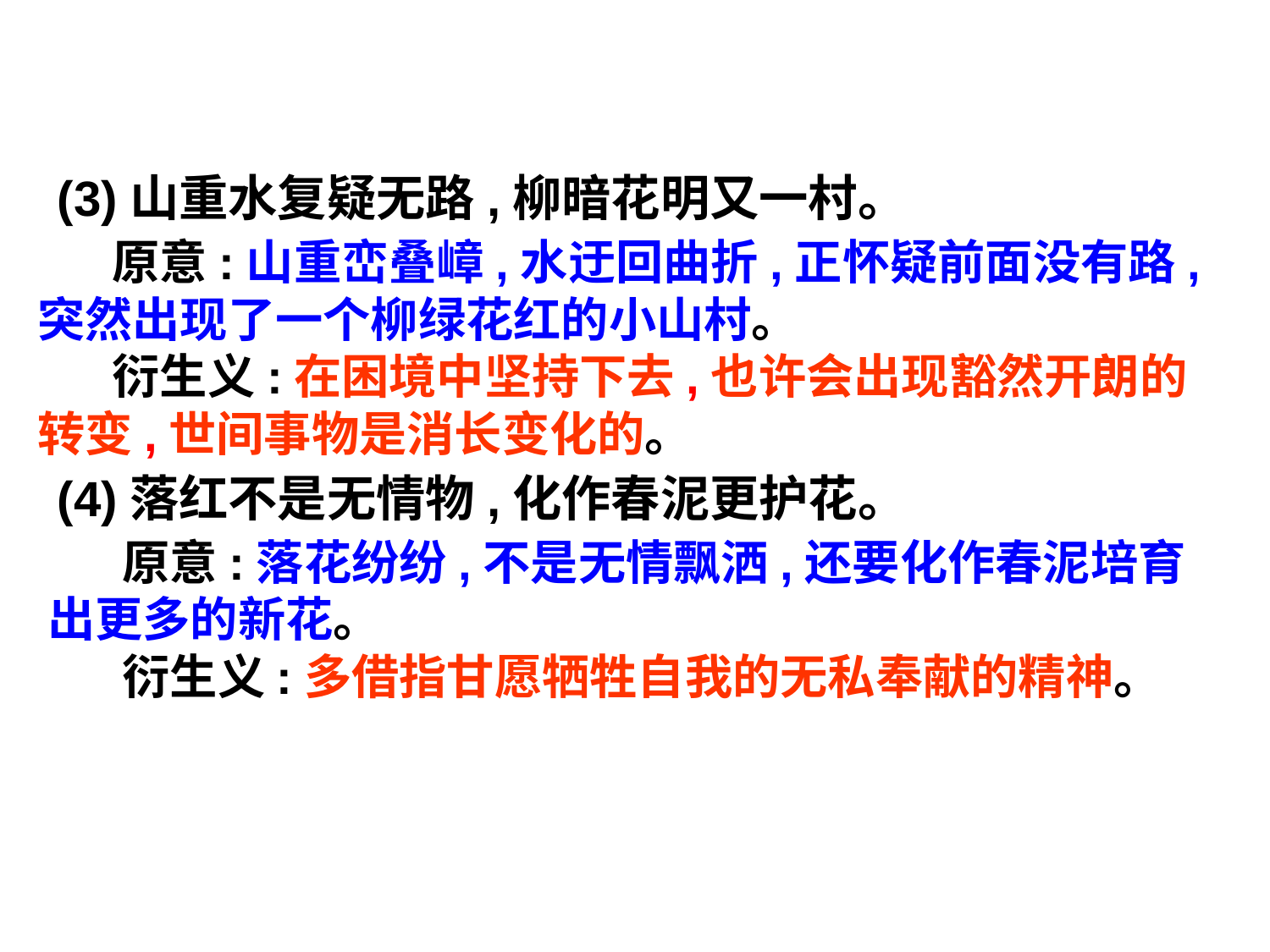

(3)山重水复疑无路,柳暗花明又一村。

(4)落红不是无情物,化作春泥更护花。

原意:山重峦叠嶂,水迂回曲折,正怀疑前面没有路,突然出现了一个柳绿花红的小山村。
衍生义:在困境中坚持下去,也许会出现豁然开朗的转变,世间事物是消长变化的。

原意:落花纷纷,不是无情飘洒,还要化作春泥培育出更多的新花。
衍生义:多借指甘愿牺牲自我的无私奉献的精神。